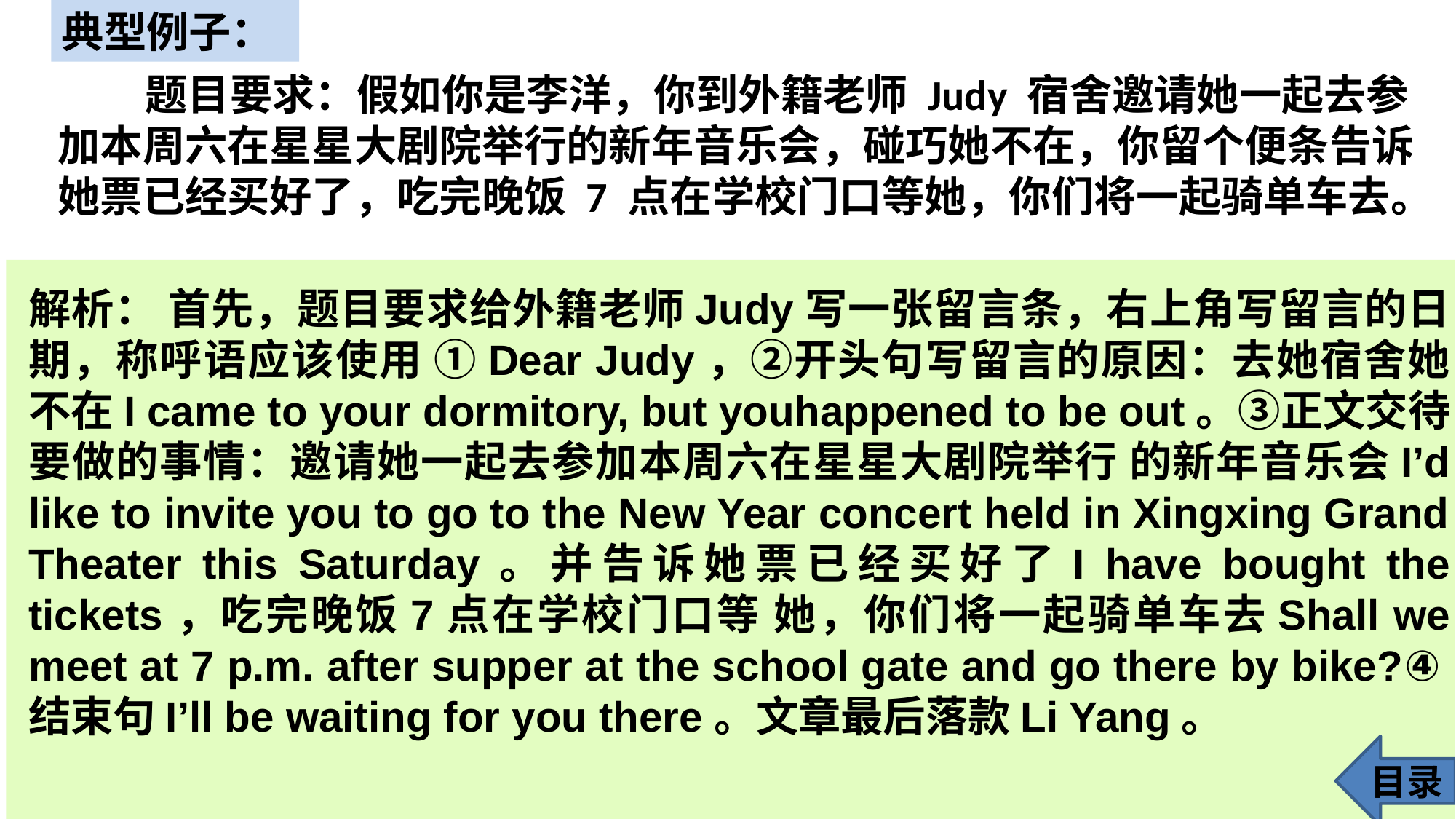

典型例子：
        题目要求：假如你是李洋，你到外籍老师 Judy 宿舍邀请她一起去参加本周六在星星大剧院举行的新年音乐会，碰巧她不在，你留个便条告诉她票已经买好了，吃完晚饭 7 点在学校门口等她，你们将一起骑单车去。

解析： 首先，题目要求给外籍老师Judy写一张留言条，右上角写留言的日期，称呼语应该使用 ①Dear Judy，②开头句写留言的原因：去她宿舍她不在I came to your dormitory, but youhappened to be out。③正文交待要做的事情：邀请她一起去参加本周六在星星大剧院举行 的新年音乐会I’d like to invite you to go to the New Year concert held in Xingxing Grand Theater this Saturday。并告诉她票已经买好了I have bought the tickets，吃完晚饭7点在学校门口等 她，你们将一起骑单车去Shall we meet at 7 p.m. after supper at the school gate and go there by bike?④结束句I’ll be waiting for you there。文章最后落款Li Yang。
目录
49